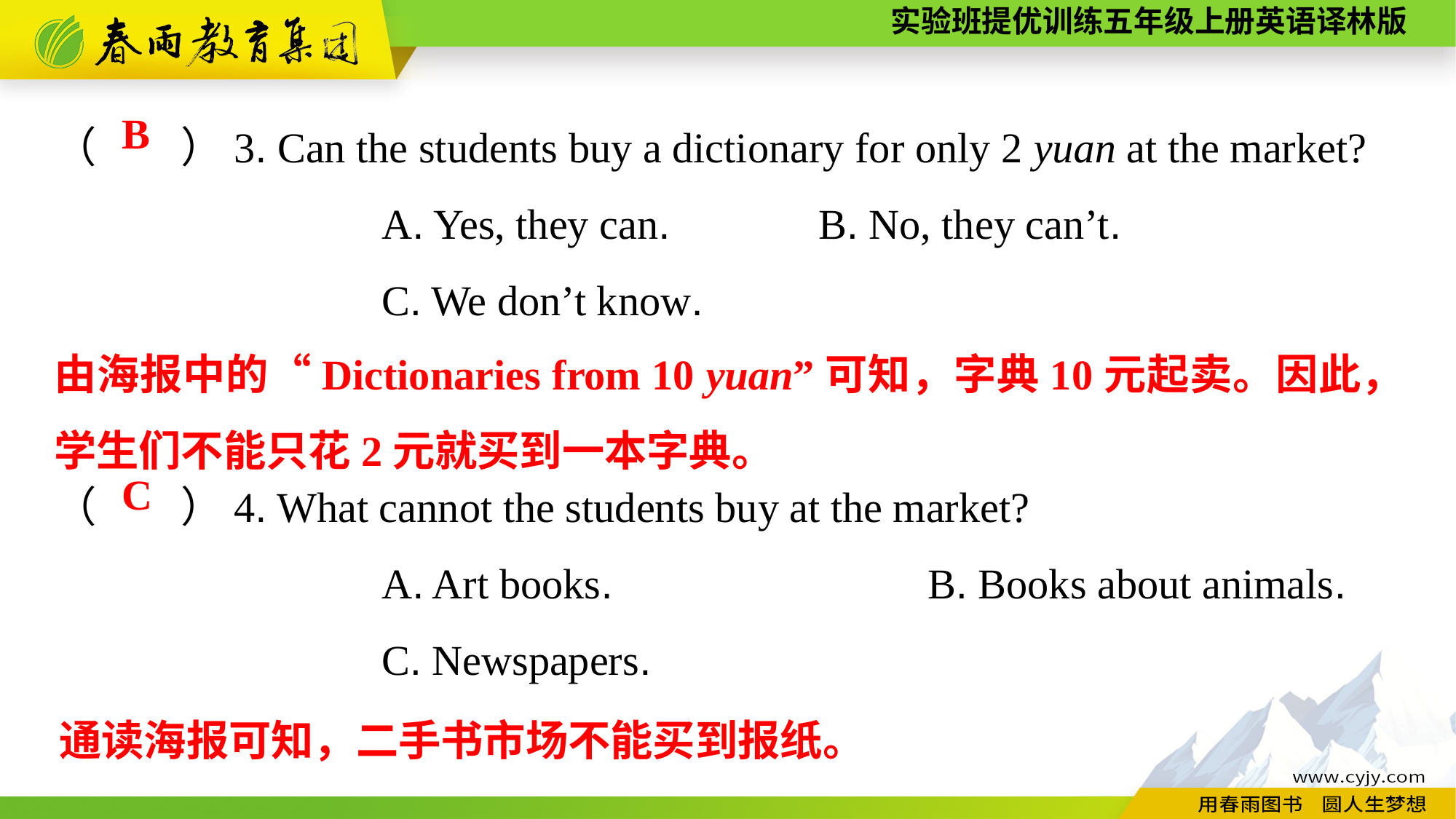

（　　）3. Can the students buy a dictionary for only 2 yuan at the market?
			A. Yes, they can.		B. No, they can’t.
			C. We don’t know.

（　　）4. What cannot the students buy at the market?
			A. Art books.			B. Books about animals.
			C. Newspapers.
B
由海报中的“Dictionaries from 10 yuan”可知，字典10元起卖。因此，学生们不能只花2元就买到一本字典。
C
通读海报可知，二手书市场不能买到报纸。